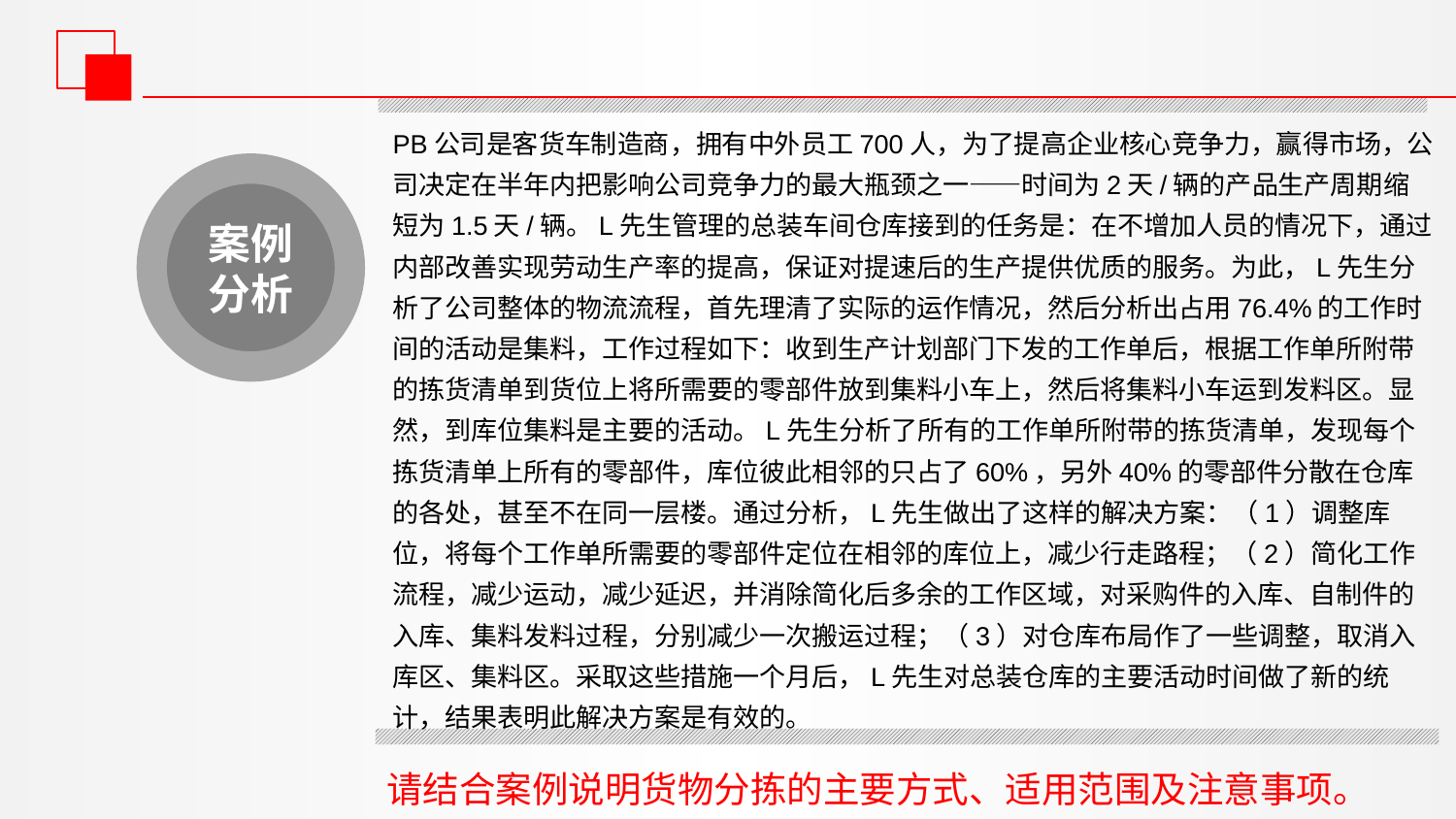

PB公司是客货车制造商，拥有中外员工700人，为了提高企业核心竞争力，赢得市场，公司决定在半年内把影响公司竞争力的最大瓶颈之一——时间为2天/辆的产品生产周期缩短为1.5天/辆。L先生管理的总装车间仓库接到的任务是：在不增加人员的情况下，通过内部改善实现劳动生产率的提高，保证对提速后的生产提供优质的服务。为此，L先生分析了公司整体的物流流程，首先理清了实际的运作情况，然后分析出占用76.4%的工作时间的活动是集料，工作过程如下：收到生产计划部门下发的工作单后，根据工作单所附带的拣货清单到货位上将所需要的零部件放到集料小车上，然后将集料小车运到发料区。显然，到库位集料是主要的活动。L先生分析了所有的工作单所附带的拣货清单，发现每个拣货清单上所有的零部件，库位彼此相邻的只占了60%，另外40%的零部件分散在仓库的各处，甚至不在同一层楼。通过分析，L先生做出了这样的解决方案：（1）调整库位，将每个工作单所需要的零部件定位在相邻的库位上，减少行走路程；（2）简化工作流程，减少运动，减少延迟，并消除简化后多余的工作区域，对采购件的入库、自制件的入库、集料发料过程，分别减少一次搬运过程；（3）对仓库布局作了一些调整，取消入库区、集料区。采取这些措施一个月后，L先生对总装仓库的主要活动时间做了新的统计，结果表明此解决方案是有效的。

案例分析
请结合案例说明货物分拣的主要方式、适用范围及注意事项。